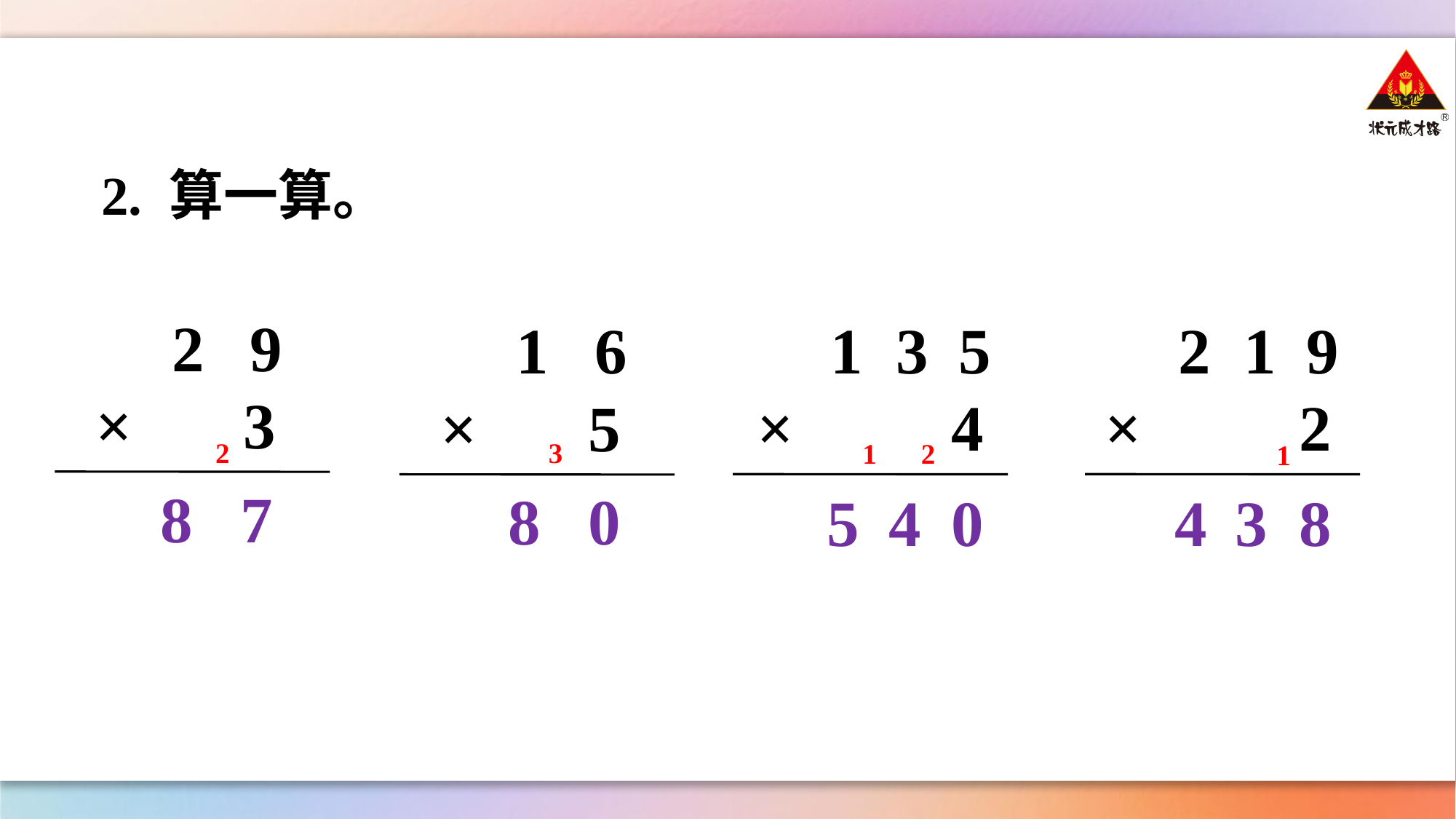

2. 算一算。
2
9
×
3
1
3
5
×
4
2
1
9
×
2
1
6
×
5
2
3
1
2
1
8
7
8
0
5
4
0
4
3
8